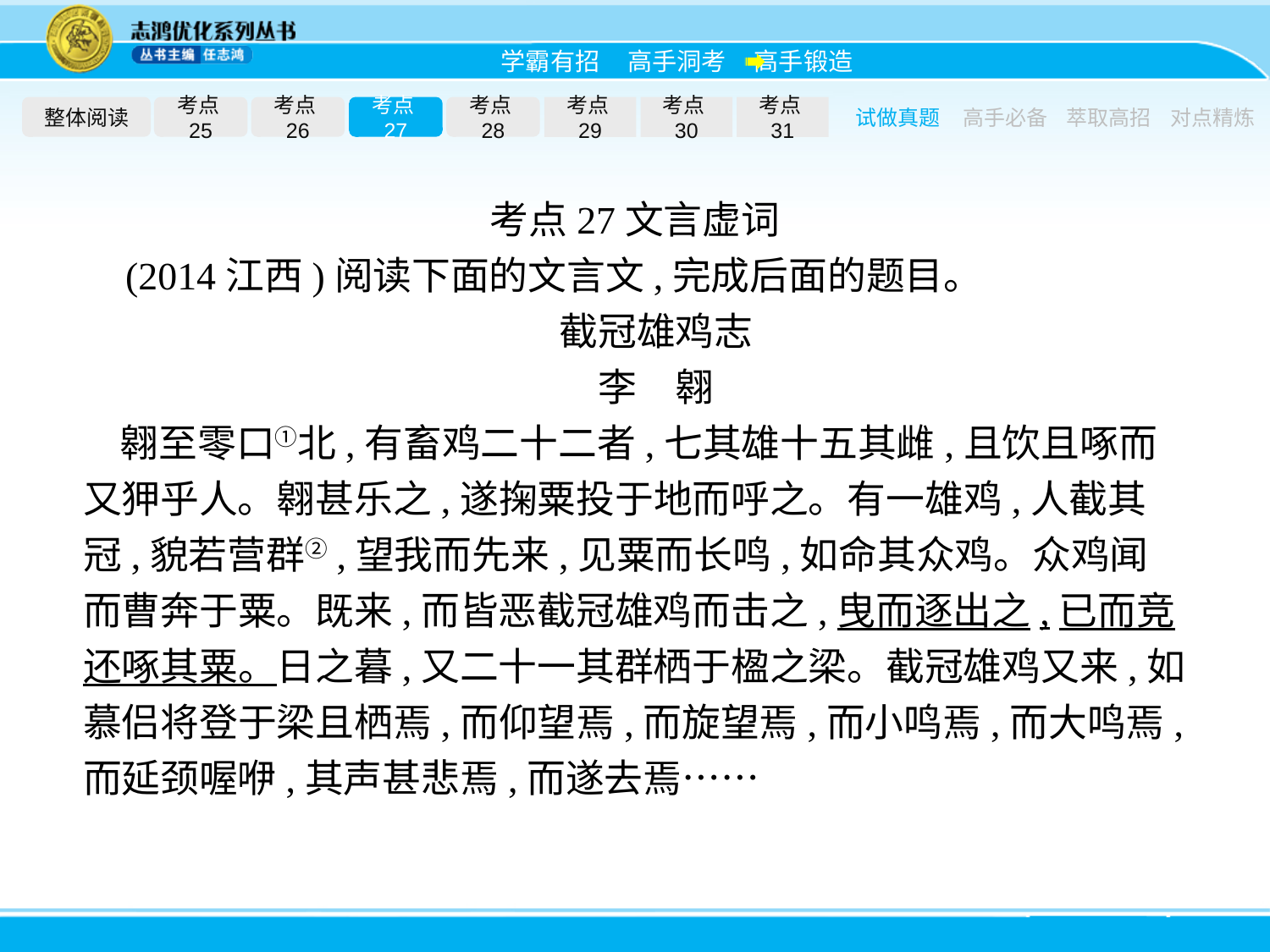

整体阅读
考点25
考点26
考点27
考点28
考点29
考点30
考点31
试做真题
高手必备
萃取高招
对点精炼
考点27文言虚词
(2014江西)阅读下面的文言文,完成后面的题目。
截冠雄鸡志
李　翱
翱至零口①北,有畜鸡二十二者,七其雄十五其雌,且饮且啄而又狎乎人。翱甚乐之,遂掬粟投于地而呼之。有一雄鸡,人截其冠,貌若营群②,望我而先来,见粟而长鸣,如命其众鸡。众鸡闻而曹奔于粟。既来,而皆恶截冠雄鸡而击之,曳而逐出之,已而竞还啄其粟。日之暮,又二十一其群栖于楹之梁。截冠雄鸡又来,如慕侣将登于梁且栖焉,而仰望焉,而旋望焉,而小鸣焉,而大鸣焉,而延颈喔咿,其声甚悲焉,而遂去焉……